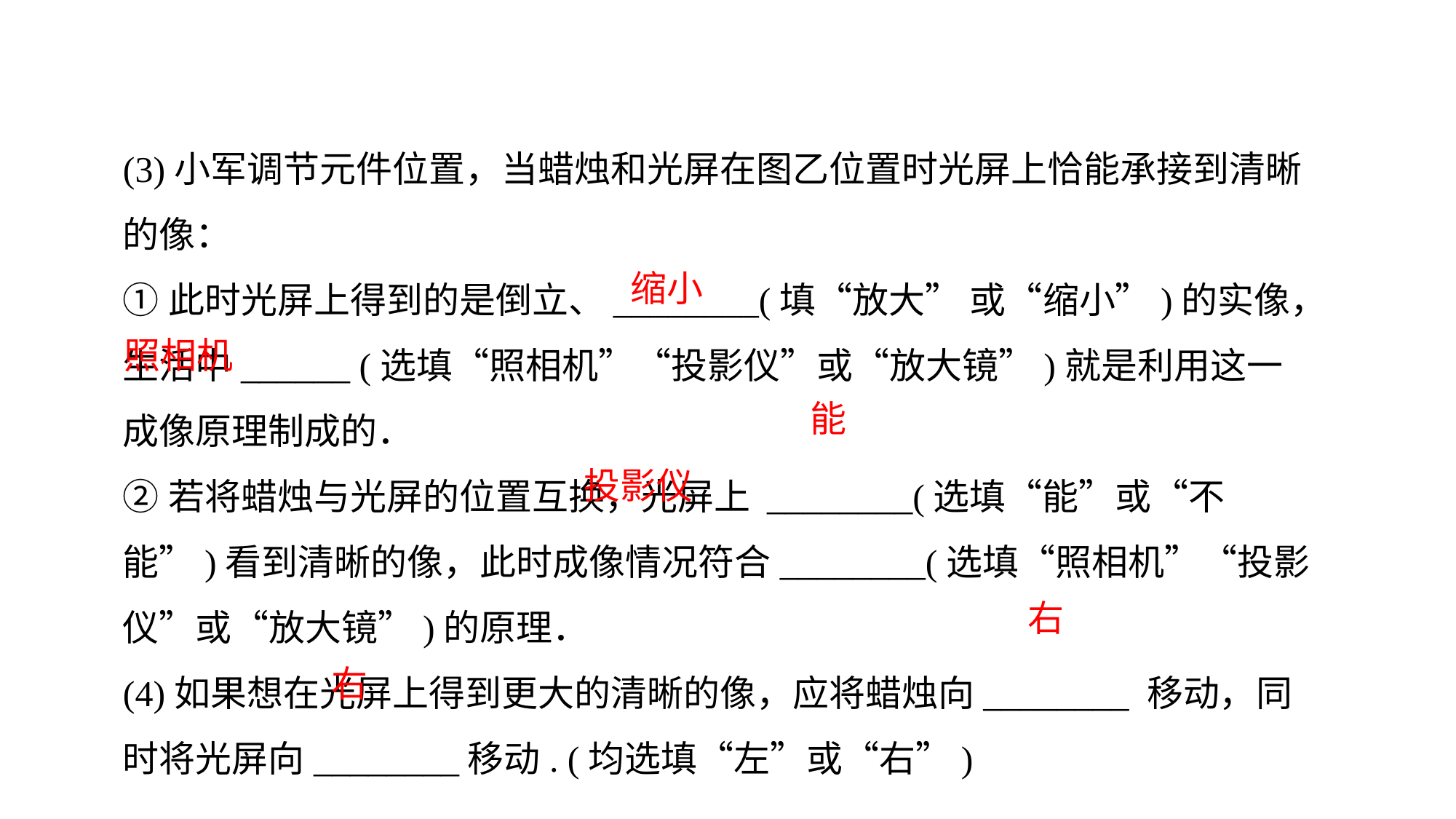

(3)小军调节元件位置，当蜡烛和光屏在图乙位置时光屏上恰能承接到清晰的像：
①此时光屏上得到的是倒立、________(填“放大” 或“缩小”)的实像，生活中______ (选填“照相机”“投影仪”或“放大镜”)就是利用这一成像原理制成的．
②若将蜡烛与光屏的位置互换，光屏上 ________(选填“能”或“不能”)看到清晰的像，此时成像情况符合________(选填“照相机”“投影仪”或“放大镜”)的原理．
(4)如果想在光屏上得到更大的清晰的像，应将蜡烛向________ 移动，同时将光屏向________移动. (均选填“左”或“右”)
缩小
照相机
能
投影仪
右
右